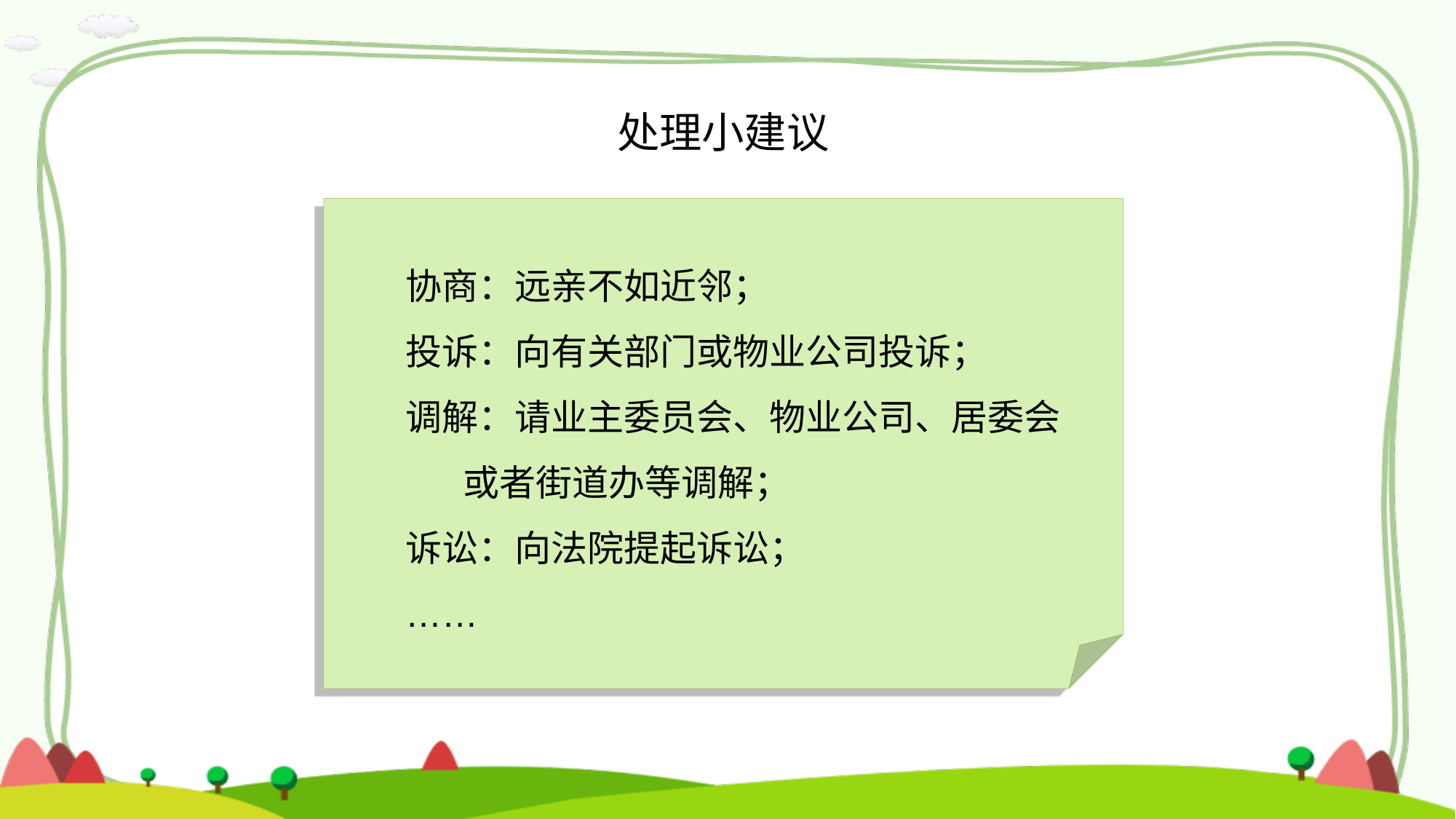

处理小建议
协商：远亲不如近邻；
投诉：向有关部门或物业公司投诉；
调解：请业主委员会、物业公司、居委会
      或者街道办等调解；
诉讼：向法院提起诉讼；
……